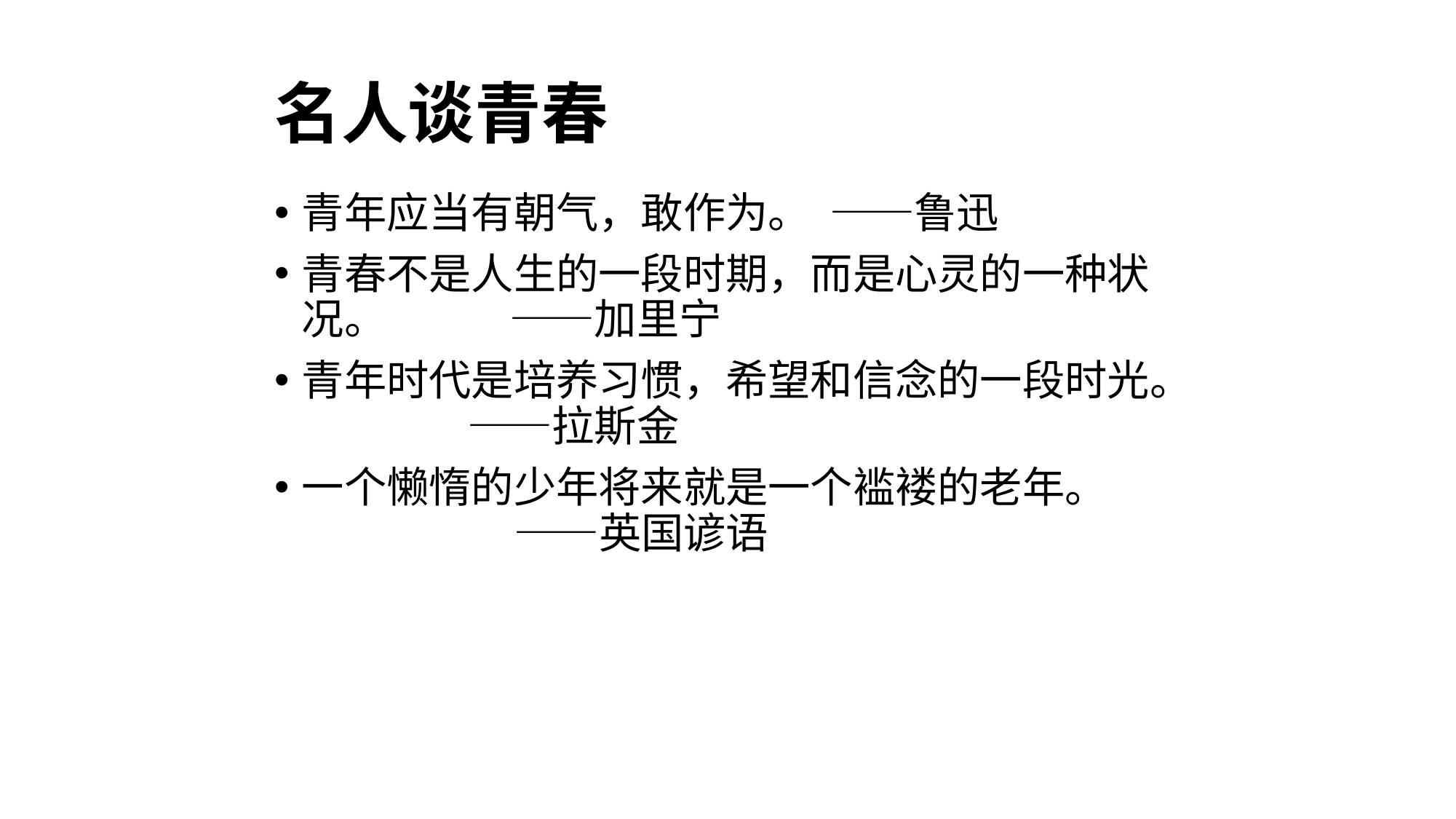

# 名人谈青春
青年应当有朝气，敢作为。  ——鲁迅
青春不是人生的一段时期，而是心灵的一种状况。             ——加里宁
青年时代是培养习惯，希望和信念的一段时光。　             ——拉斯金
一个懒惰的少年将来就是一个褴褛的老年。　　　　         ——英国谚语